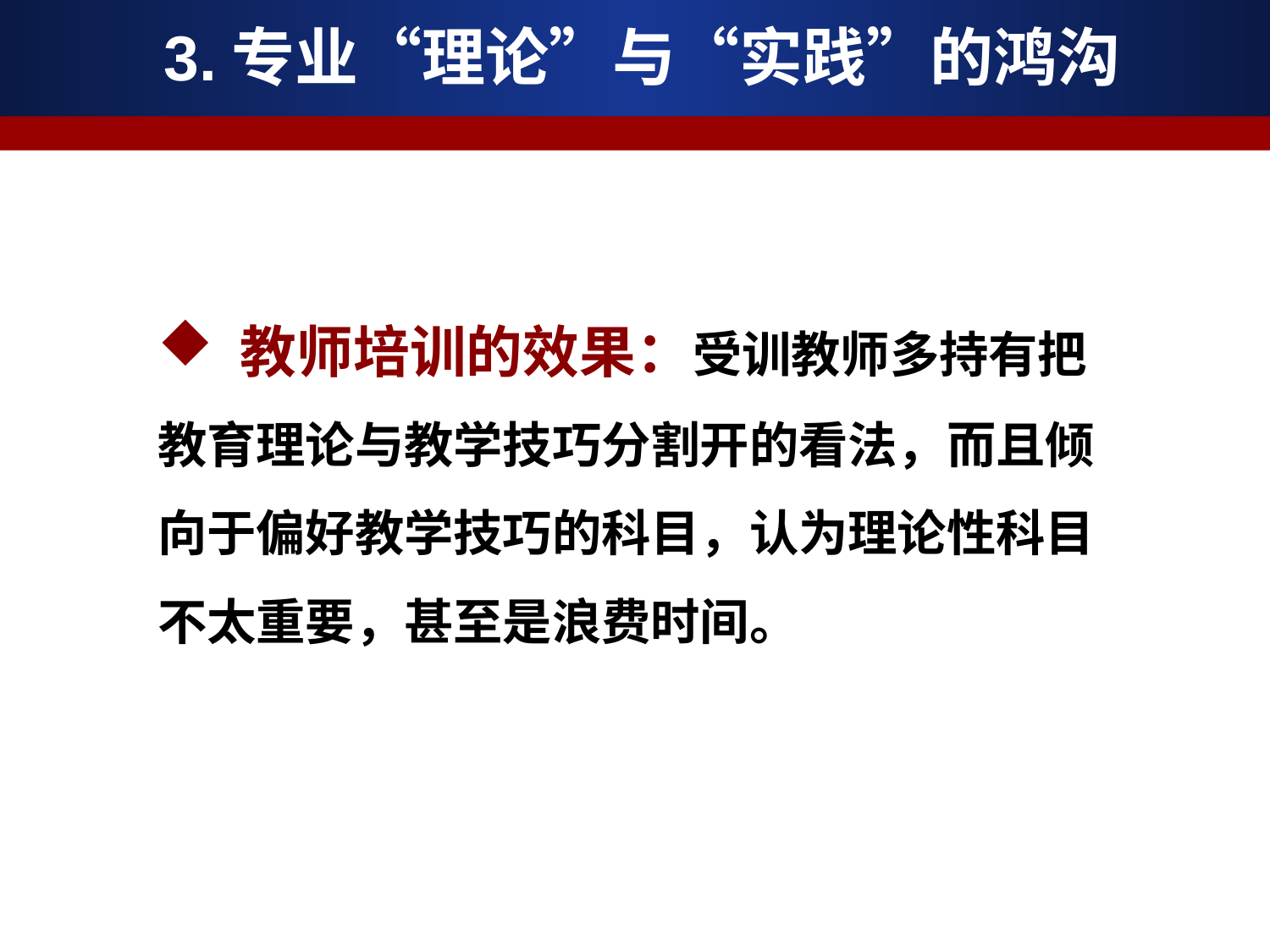

# 3.专业“理论”与“实践”的鸿沟
 教师培训的效果：受训教师多持有把教育理论与教学技巧分割开的看法，而且倾向于偏好教学技巧的科目，认为理论性科目不太重要，甚至是浪费时间。